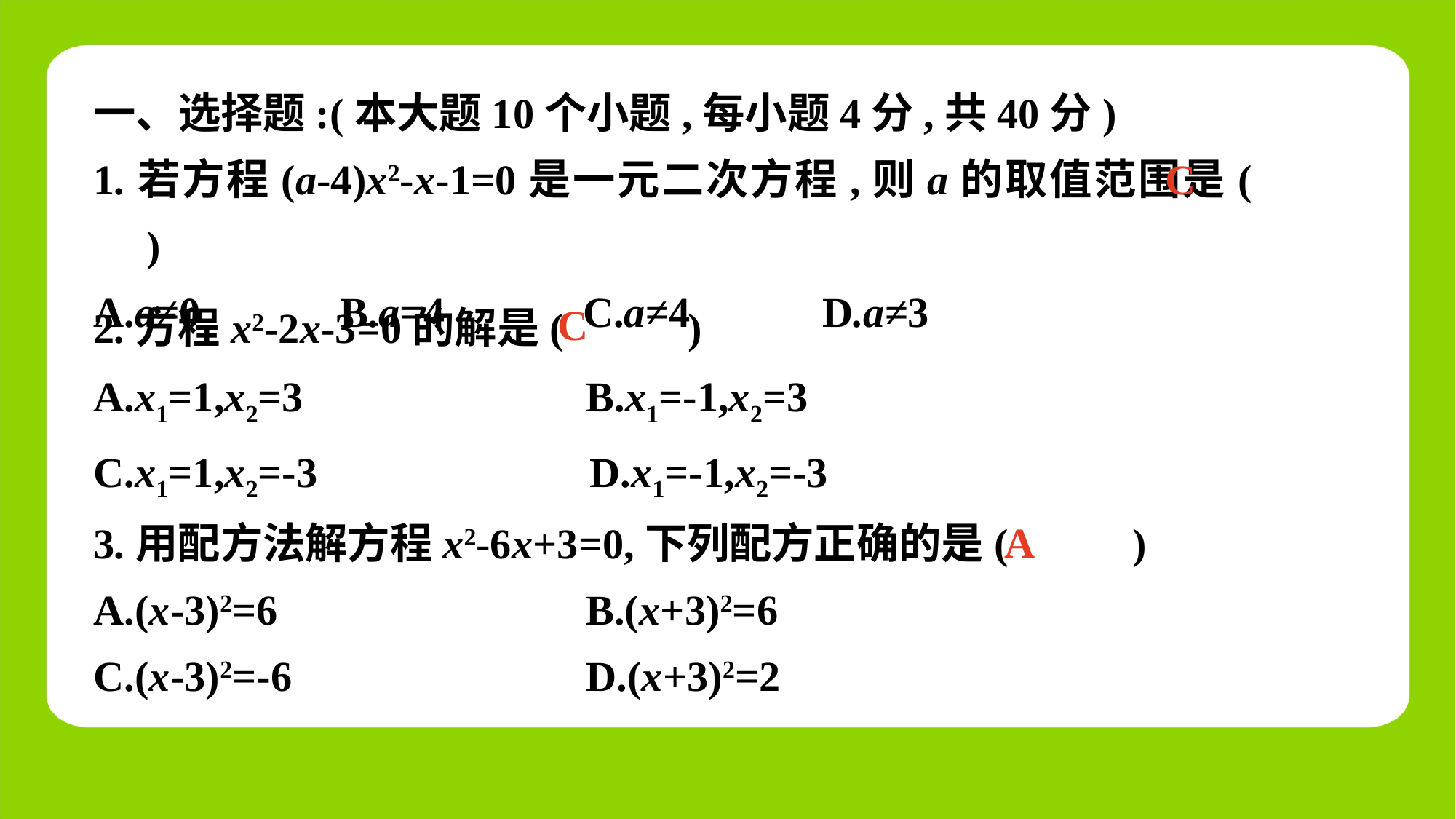

一、选择题:(本大题10个小题,每小题4分,共40分)
1.若方程(a-4)x2-x-1=0是一元二次方程,则a的取值范围是(　  　)
A.a≠0	             B.a=4	     C.a≠4	       D.a≠3
C
2.方程x2-2x-3=0的解是(　  　)
A.x1=1,x2=3	                          B.x1=-1,x2=3
C.x1=1,x2=-3	                D.x1=-1,x2=-3
C
3.用配方法解方程x2-6x+3=0,下列配方正确的是(　  　)
A.(x-3)2=6	                          B.(x+3)2=6
C.(x-3)2=-6	                          D.(x+3)2=2
A